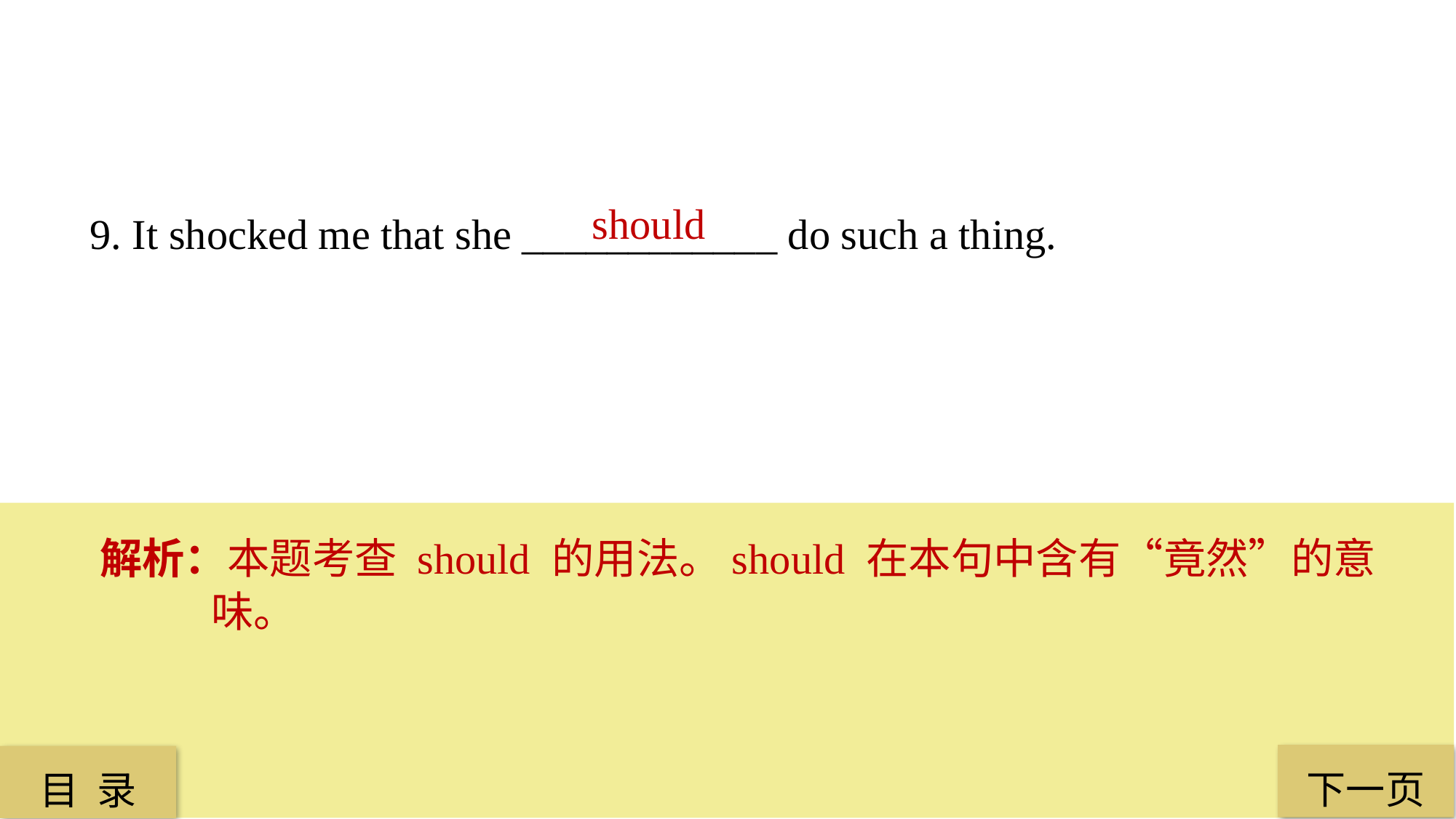

should
9. It shocked me that she ____________ do such a thing.
解析：本题考查 should 的用法。should 在本句中含有“竟然”的意味。